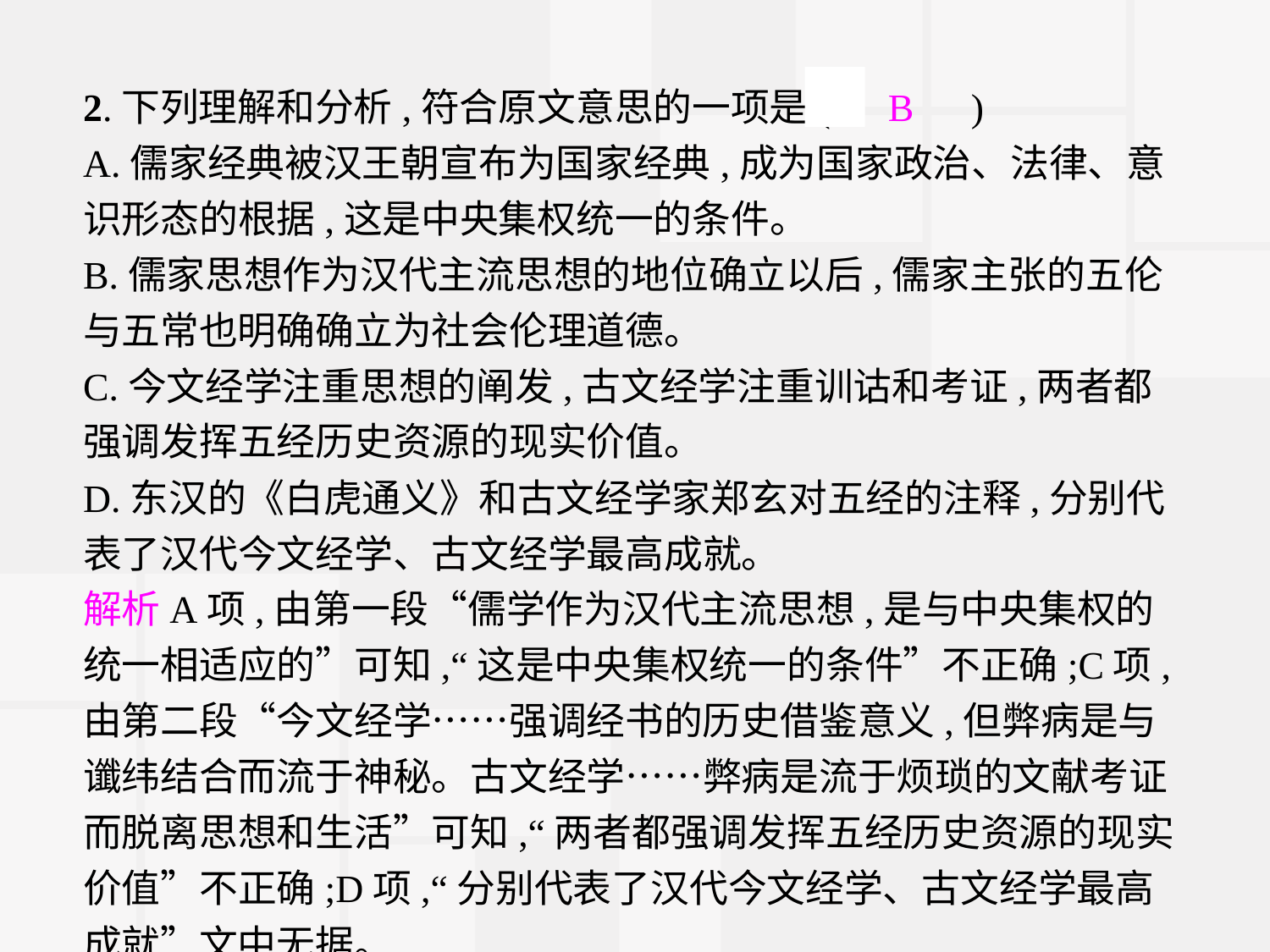

2.下列理解和分析,符合原文意思的一项是(　B　)
A.儒家经典被汉王朝宣布为国家经典,成为国家政治、法律、意识形态的根据,这是中央集权统一的条件。
B.儒家思想作为汉代主流思想的地位确立以后,儒家主张的五伦与五常也明确确立为社会伦理道德。
C.今文经学注重思想的阐发,古文经学注重训诂和考证,两者都强调发挥五经历史资源的现实价值。
D.东汉的《白虎通义》和古文经学家郑玄对五经的注释,分别代表了汉代今文经学、古文经学最高成就。
解析A项,由第一段“儒学作为汉代主流思想,是与中央集权的统一相适应的”可知,“这是中央集权统一的条件”不正确;C项,由第二段“今文经学……强调经书的历史借鉴意义,但弊病是与谶纬结合而流于神秘。古文经学……弊病是流于烦琐的文献考证而脱离思想和生活”可知,“两者都强调发挥五经历史资源的现实价值”不正确;D项,“分别代表了汉代今文经学、古文经学最高成就”文中无据。